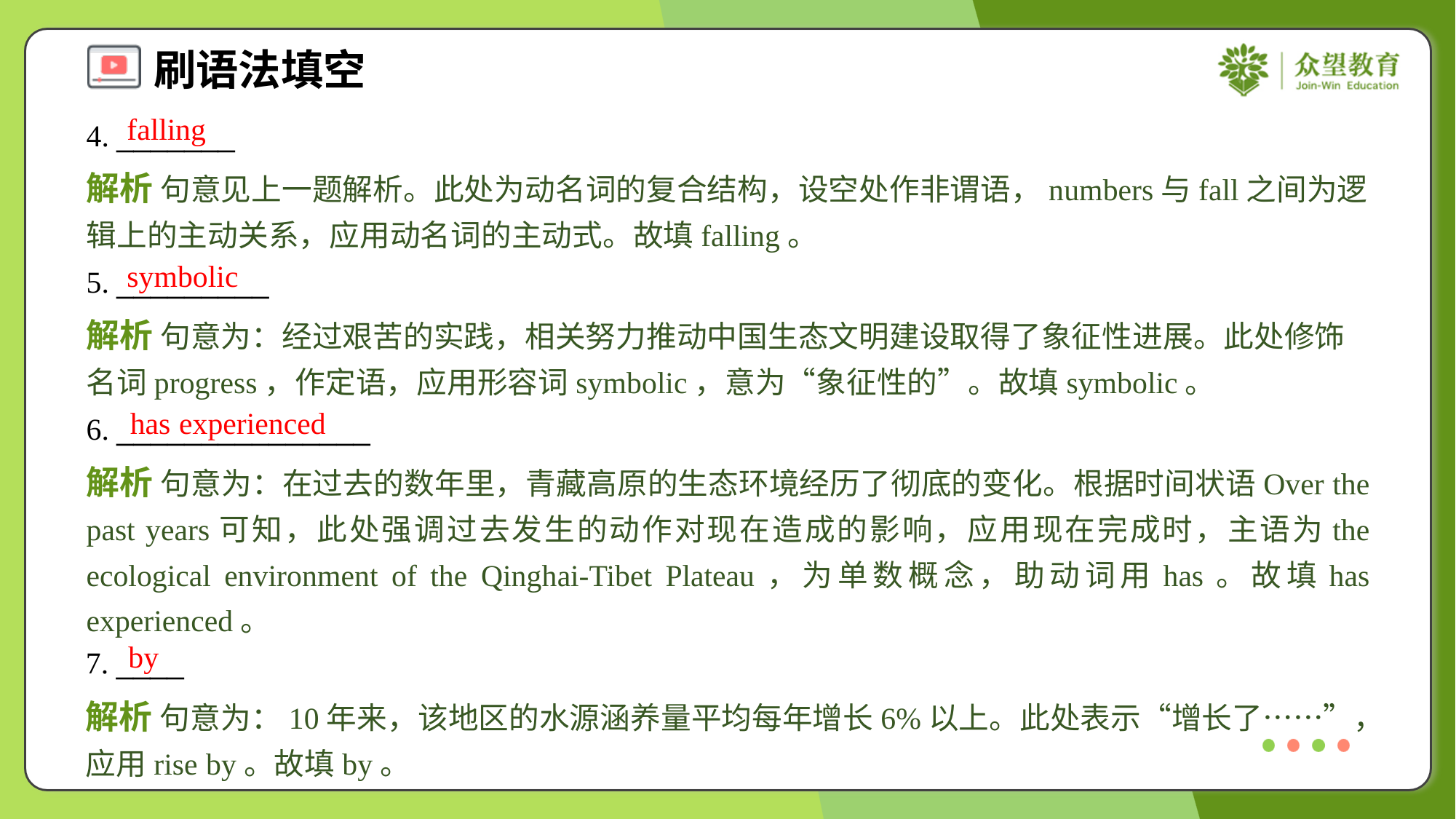

falling
4. _______
解析 句意见上一题解析。此处为动名词的复合结构，设空处作非谓语，numbers与fall之间为逻辑上的主动关系，应用动名词的主动式。故填falling。
symbolic
5. _________
解析 句意为：经过艰苦的实践，相关努力推动中国生态文明建设取得了象征性进展。此处修饰名词progress，作定语，应用形容词symbolic，意为“象征性的”。故填symbolic。
has experienced
6. _______________
解析 句意为：在过去的数年里，青藏高原的生态环境经历了彻底的变化。根据时间状语Over the past years可知，此处强调过去发生的动作对现在造成的影响，应用现在完成时，主语为the ecological environment of the Qinghai-Tibet Plateau，为单数概念，助动词用has。故填has experienced。
by
7. ____
解析 句意为：10年来，该地区的水源涵养量平均每年增长6%以上。此处表示“增长了……”，应用rise by。故填by。